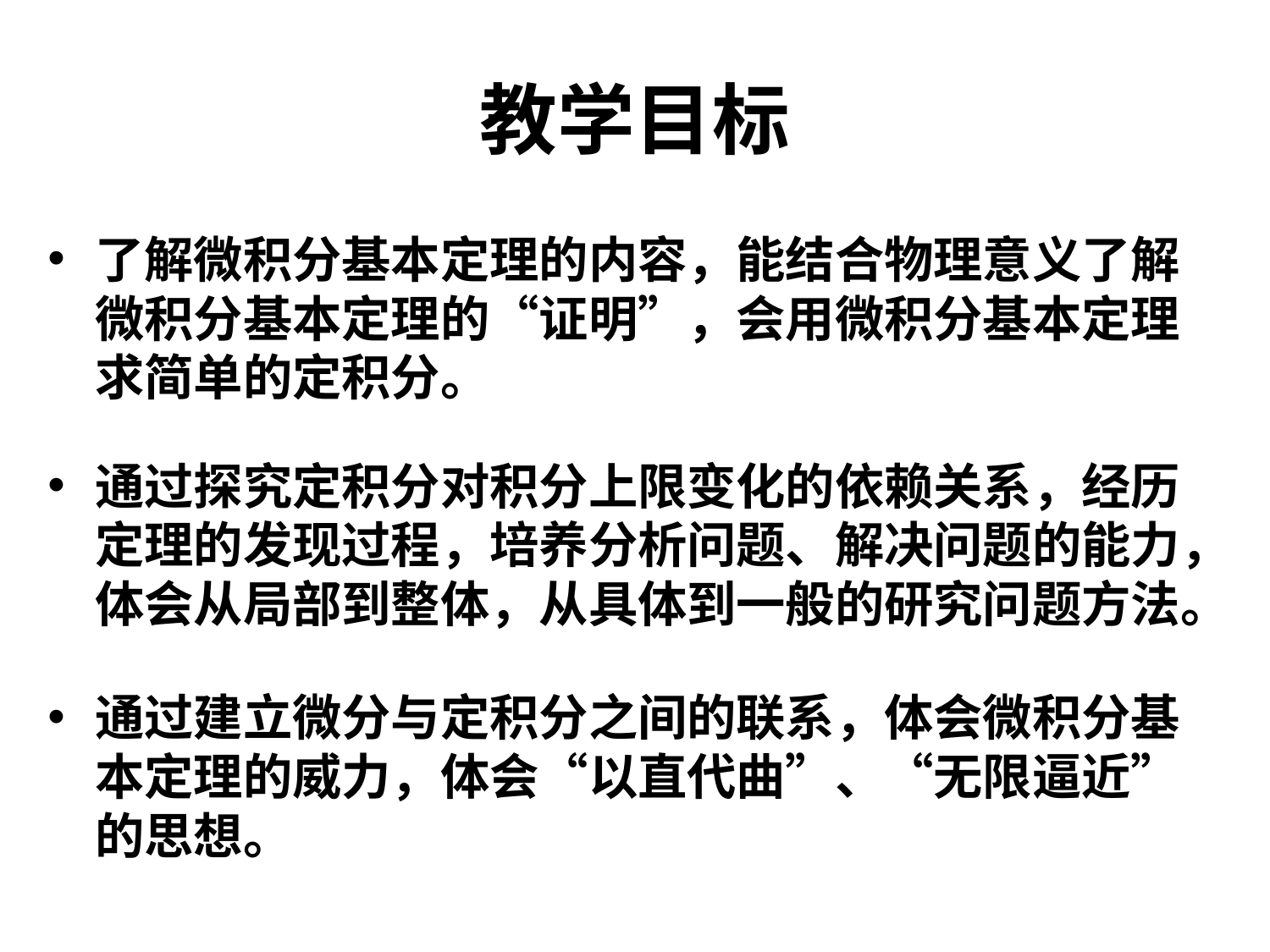

# 教学目标
了解微积分基本定理的内容，能结合物理意义了解微积分基本定理的“证明”，会用微积分基本定理求简单的定积分。

通过探究定积分对积分上限变化的依赖关系，经历定理的发现过程，培养分析问题、解决问题的能力，体会从局部到整体，从具体到一般的研究问题方法。

通过建立微分与定积分之间的联系，体会微积分基本定理的威力，体会“以直代曲”、“无限逼近”的思想。